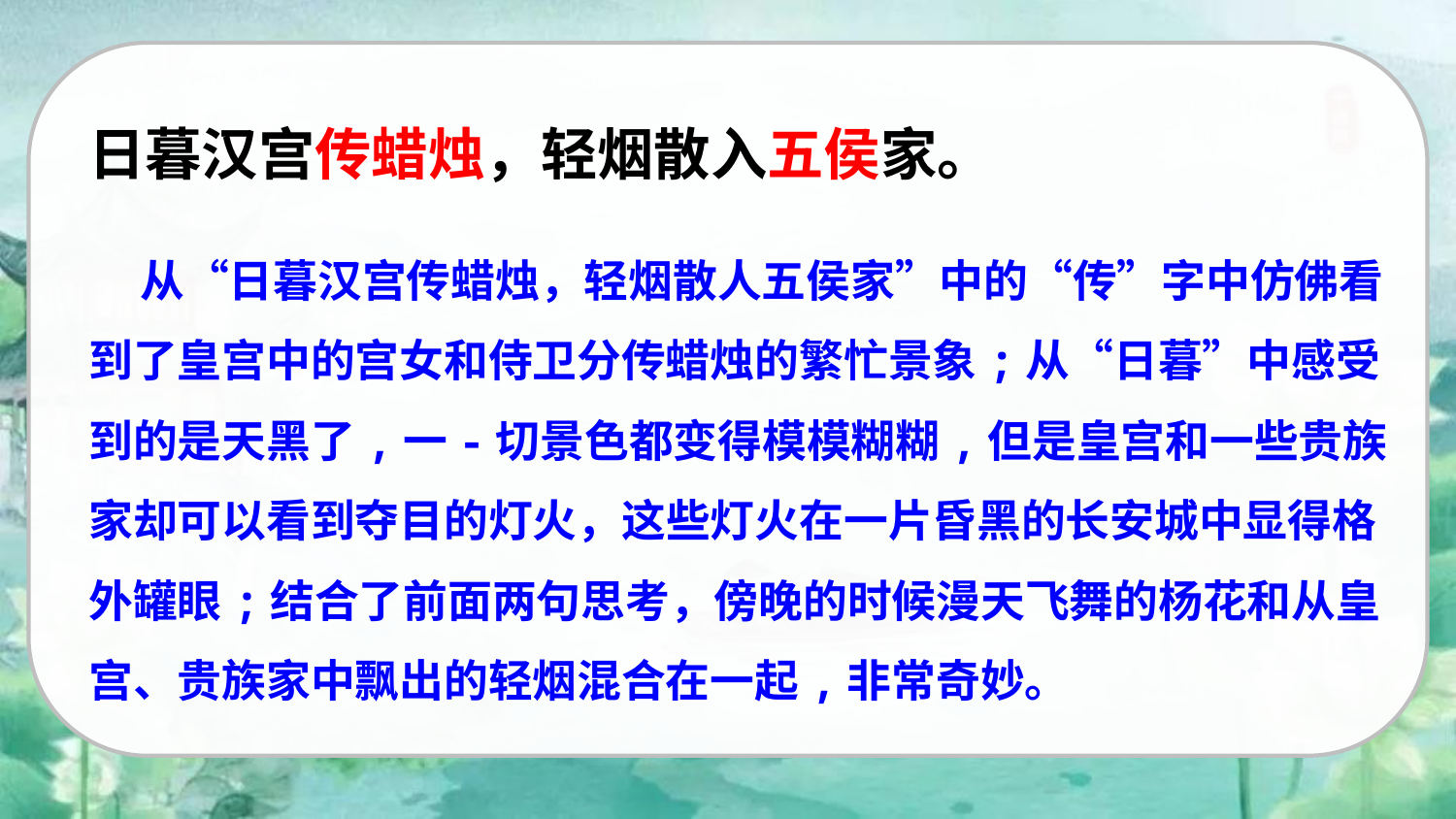

日暮汉宫传蜡烛，轻烟散入五侯家。
    从“日暮汉宫传蜡烛，轻烟散人五侯家”中的“传”字中仿佛看到了皇宫中的宫女和侍卫分传蜡烛的繁忙景象;从“日暮”中感受到的是天黑了,一-切景色都变得模模糊糊,但是皇宫和一些贵族家却可以看到夺目的灯火，这些灯火在一片昏黑的长安城中显得格外罐眼;结合了前面两句思考，傍晚的时候漫天飞舞的杨花和从皇宫、贵族家中飘出的轻烟混合在一起,非常奇妙。